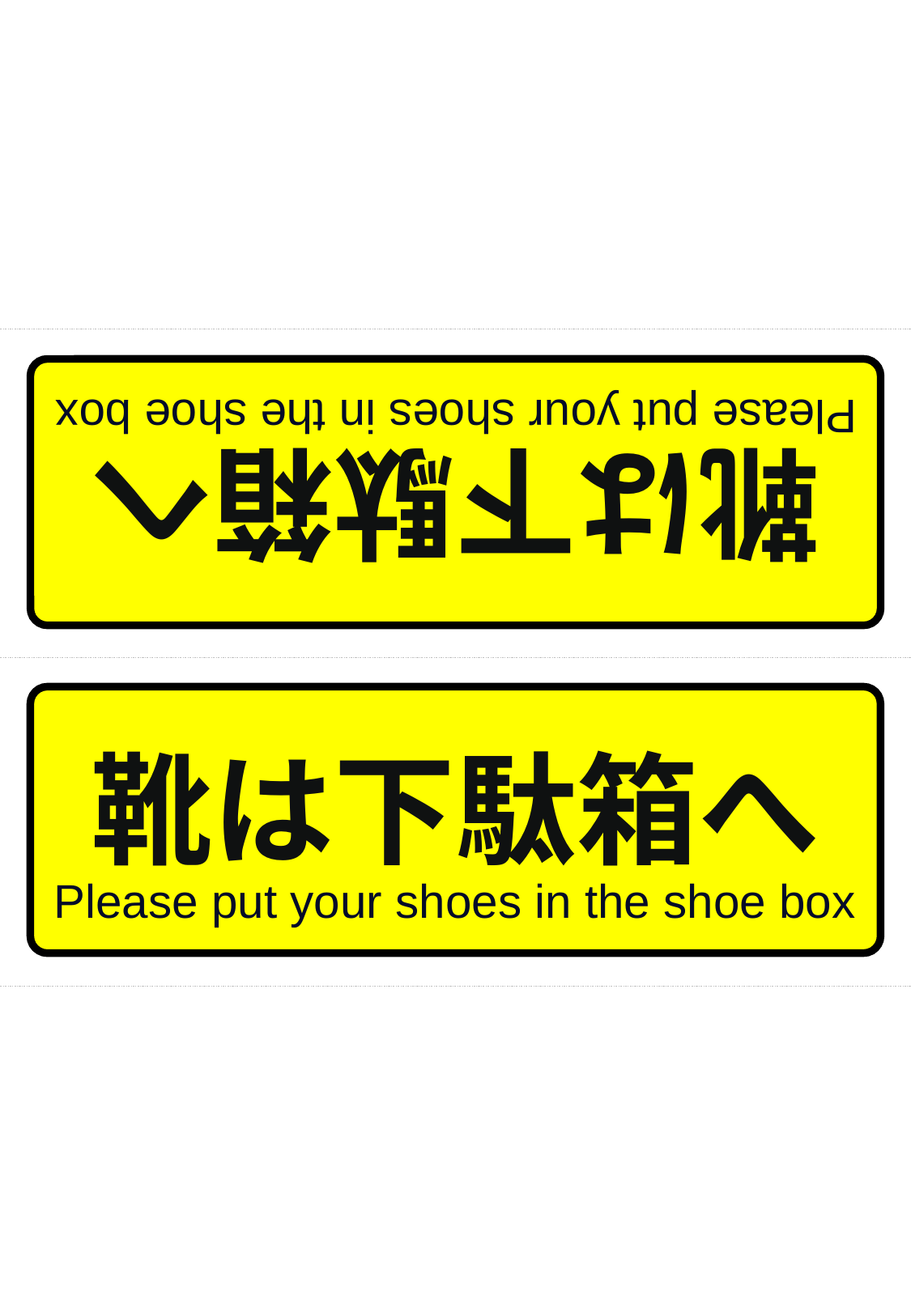

靴は下駄箱へ
Please put your shoes in the shoe box

靴は下駄箱へ
Please put your shoes in the shoe box